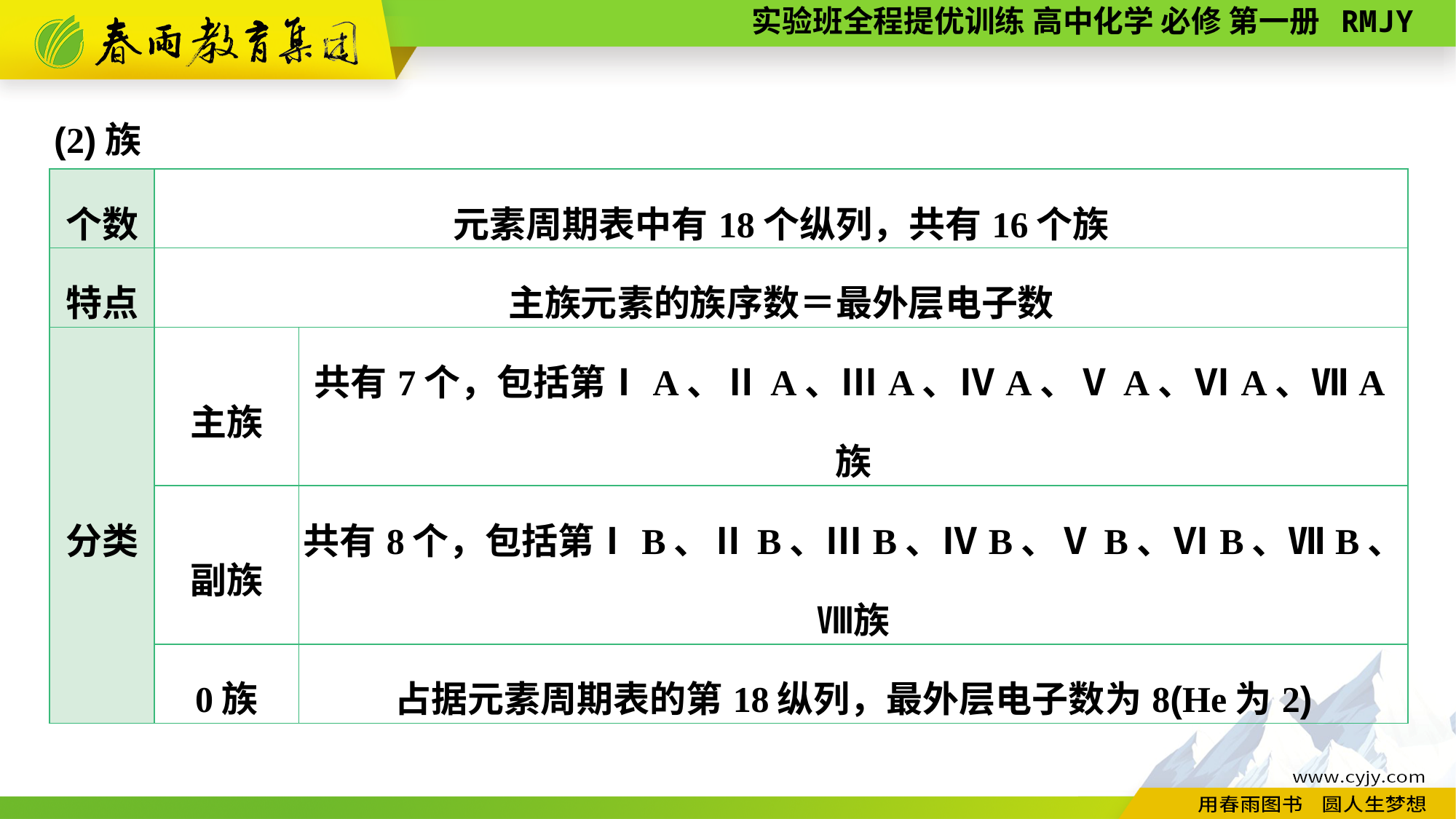

(2)族
| 个数 | 元素周期表中有18个纵列，共有16个族 |  |
| --- | --- | --- |
| 特点 | 主族元素的族序数＝最外层电子数 |  |
| 分类 | 主族 | 共有7个，包括第ⅠA、ⅡA、ⅢA、ⅣA、ⅤA、ⅥA、ⅦA族 |
|  | 副族 | 共有8个，包括第ⅠB、ⅡB、ⅢB、ⅣB、ⅤB、ⅥB、ⅦB、Ⅷ族 |
|  | 0族 | 占据元素周期表的第18纵列，最外层电子数为8(He为2) |